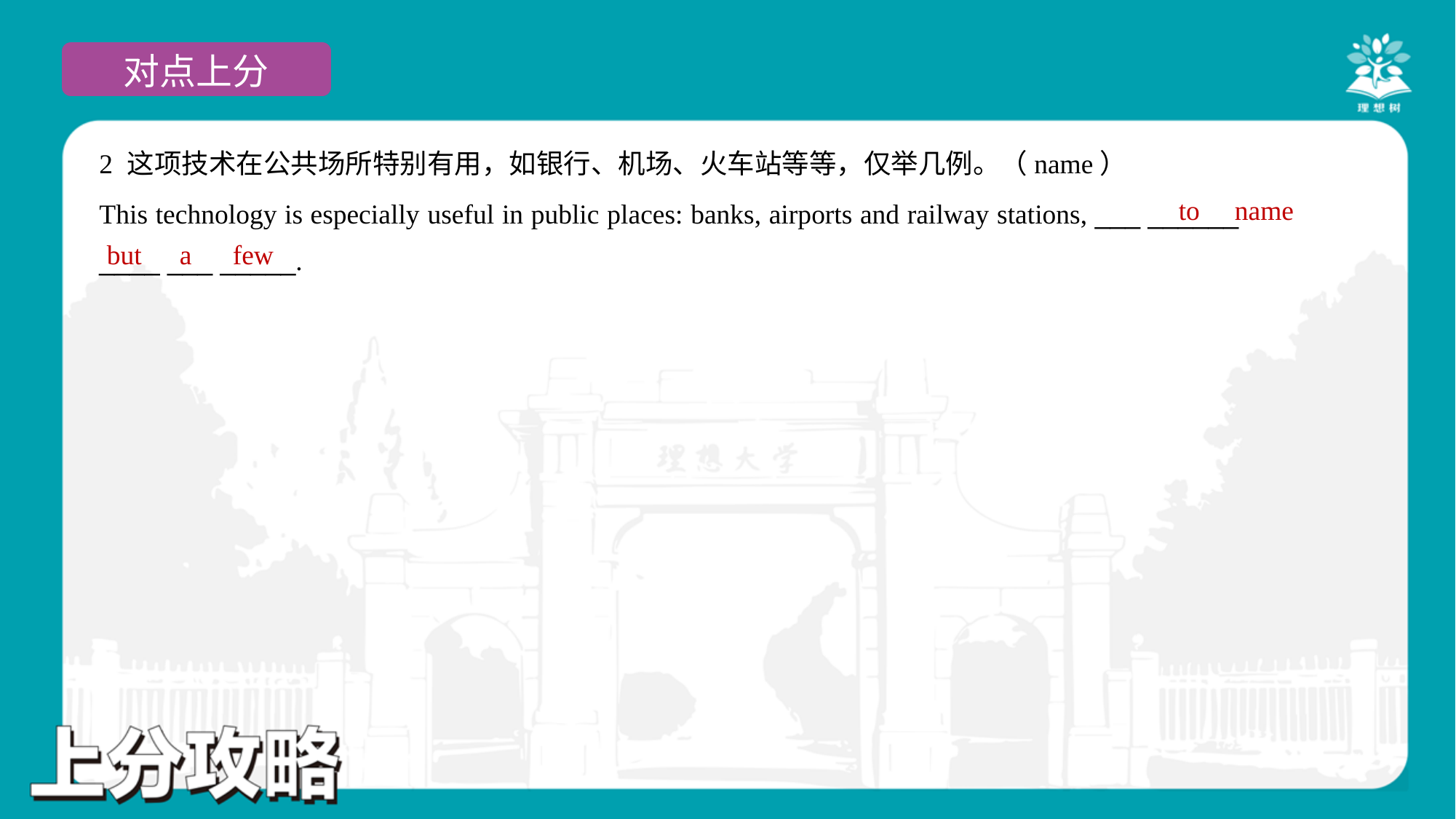

2 这项技术在公共场所特别有用，如银行、机场、火车站等等，仅举几例。（name）
This technology is especially useful in public places: banks, airports and railway stations, ___ ______
____ ___ _____.
to
name
but
a
few